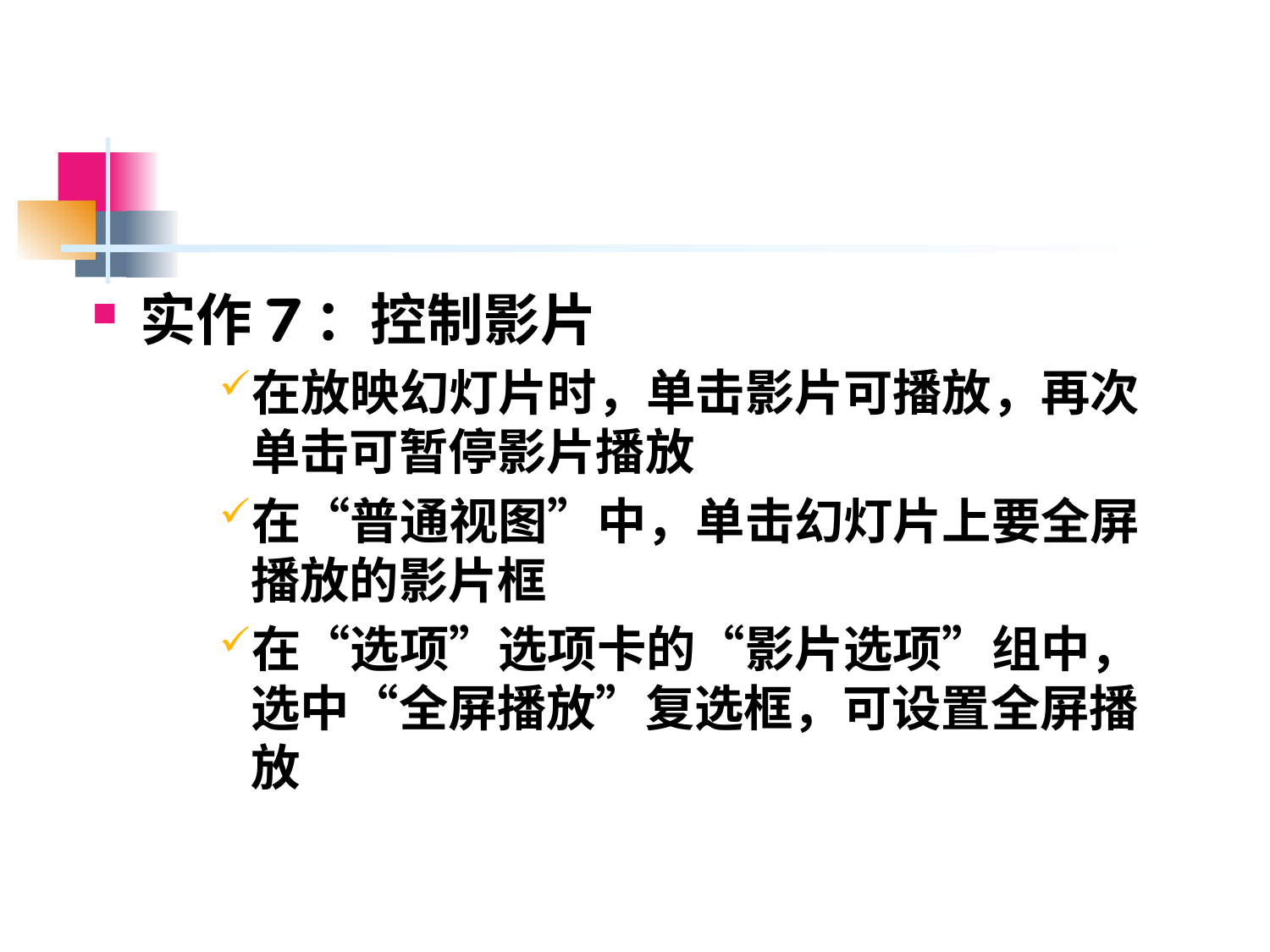

#
实作7：控制影片
在放映幻灯片时，单击影片可播放，再次单击可暂停影片播放
在“普通视图”中，单击幻灯片上要全屏播放的影片框
在“选项”选项卡的“影片选项”组中，选中“全屏播放”复选框，可设置全屏播放